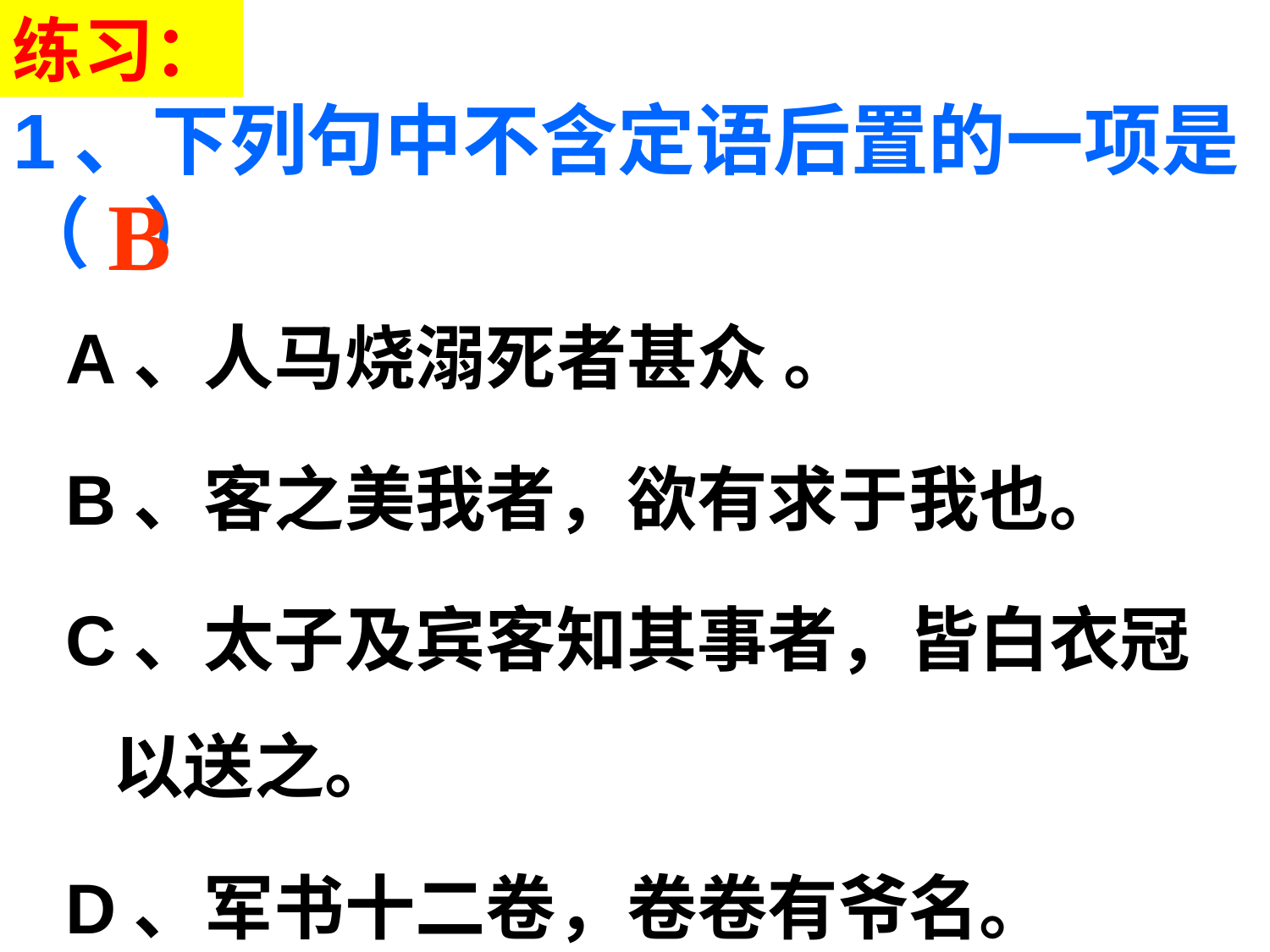

练习：
# 1、下列句中不含定语后置的一项是（   ）
B
A、人马烧溺死者甚众 。
B、客之美我者，欲有求于我也。
C、太子及宾客知其事者，皆白衣冠以送之。
D、军书十二卷，卷卷有爷名。